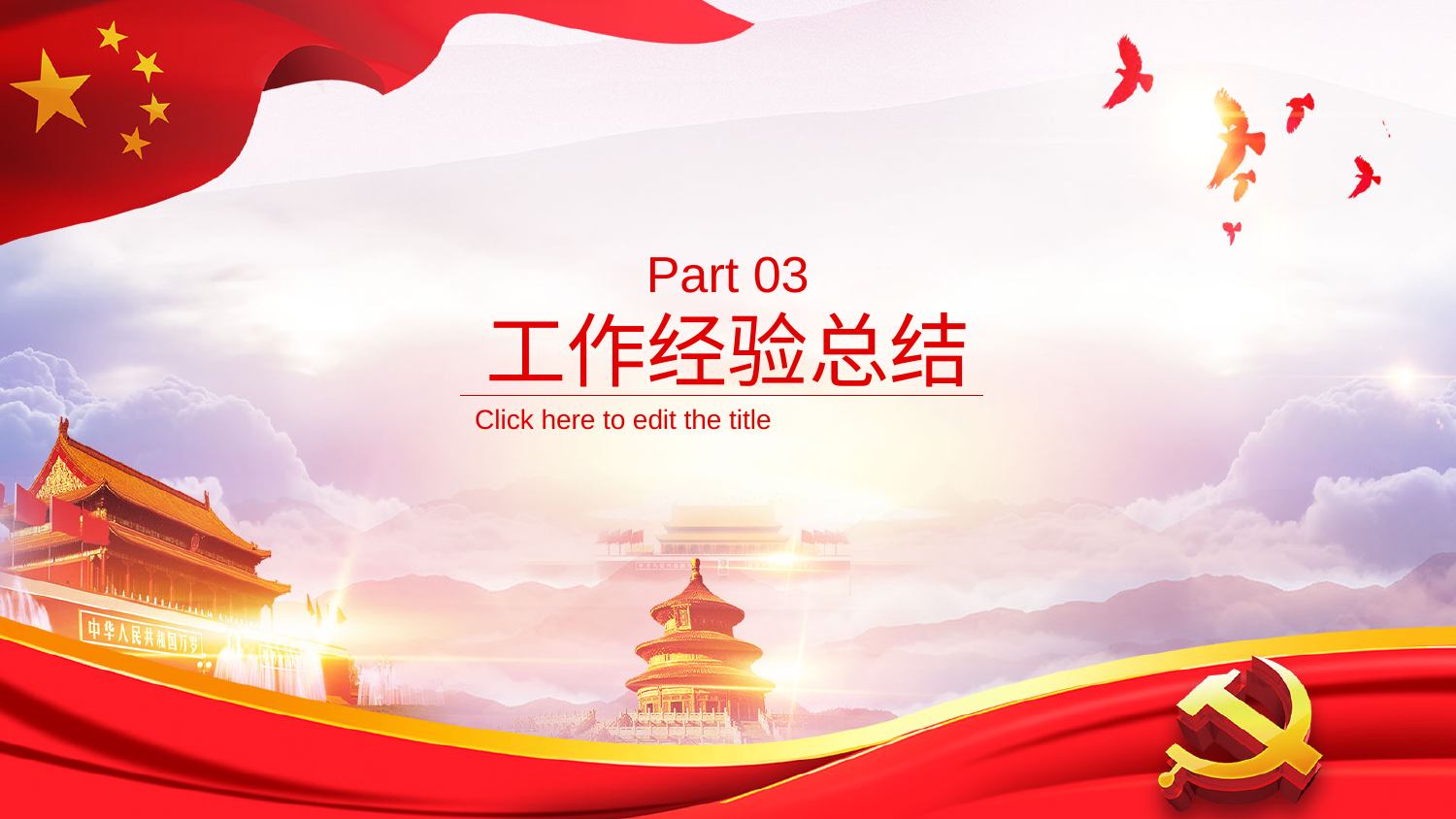

Part 03
工作经验总结
Click here to edit the title